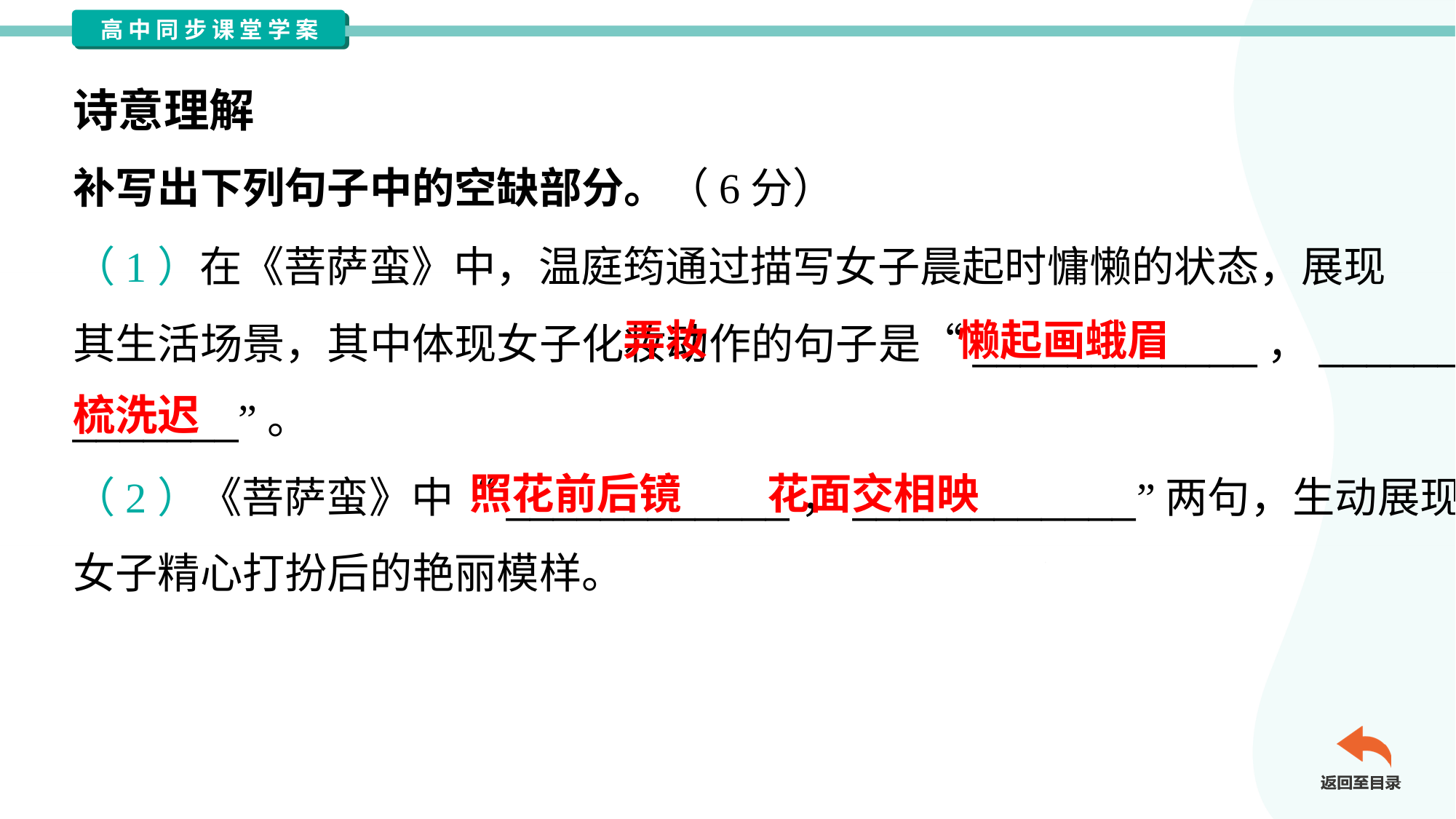

诗意理解
补写出下列句子中的空缺部分。（6分）
（1）在《菩萨蛮》中，温庭筠通过描写女子晨起时慵懒的状态，展现
其生活场景，其中体现女子化妆动作的句子是“____________，______
_______”。
                                                        弄妆
梳洗迟
懒起画蛾眉
照花前后镜
花面交相映
（2）《菩萨蛮》中“____________，____________”两句，生动展现了
女子精心打扮后的艳丽模样。